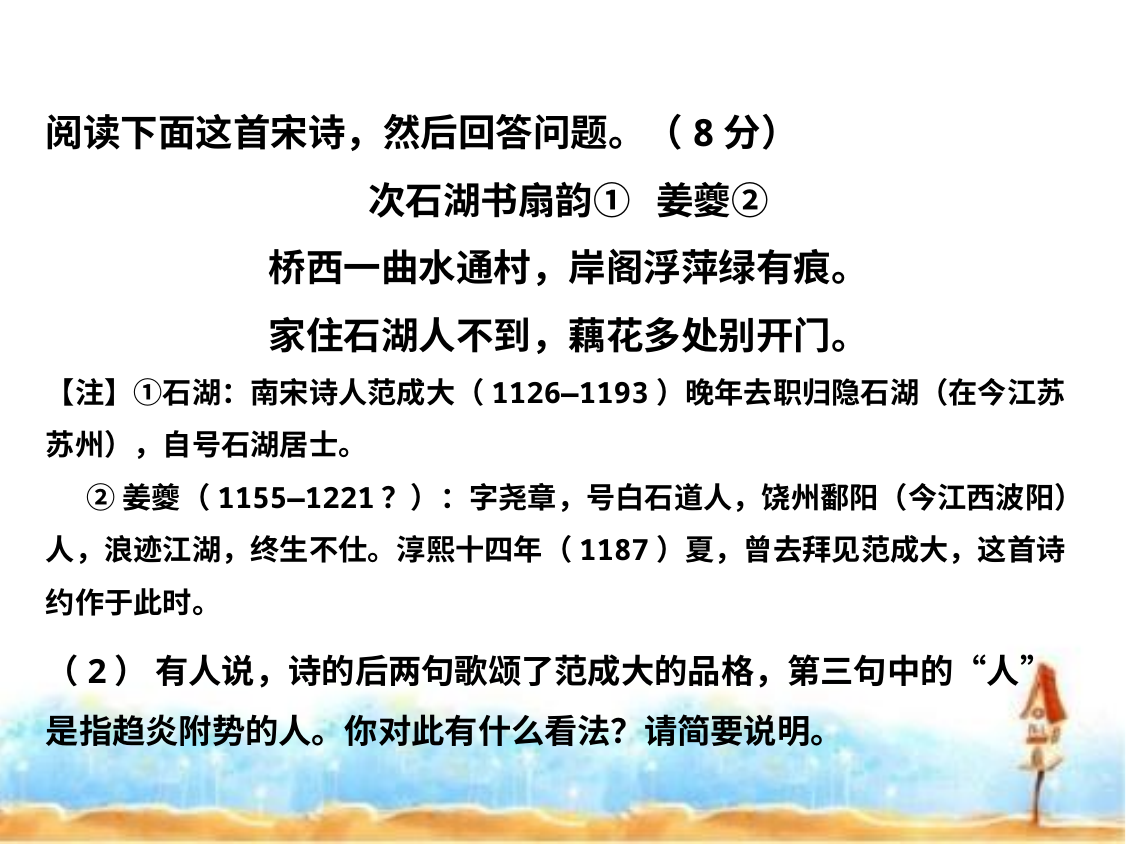

阅读下面这首宋诗，然后回答问题。（8分）
次石湖书扇韵①   姜夔②
桥西一曲水通村，岸阁浮萍绿有痕。
家住石湖人不到，藕花多处别开门。
【注】①石湖：南宋诗人范成大（1126—1193）晚年去职归隐石湖（在今江苏苏州），自号石湖居士。
      ②姜夔（1155—1221？）：字尧章，号白石道人，饶州鄱阳（今江西波阳）人，浪迹江湖，终生不仕。淳熙十四年（1187）夏，曾去拜见范成大，这首诗约作于此时。
（2） 有人说，诗的后两句歌颂了范成大的品格，第三句中的“人”
是指趋炎附势的人。你对此有什么看法？请简要说明。